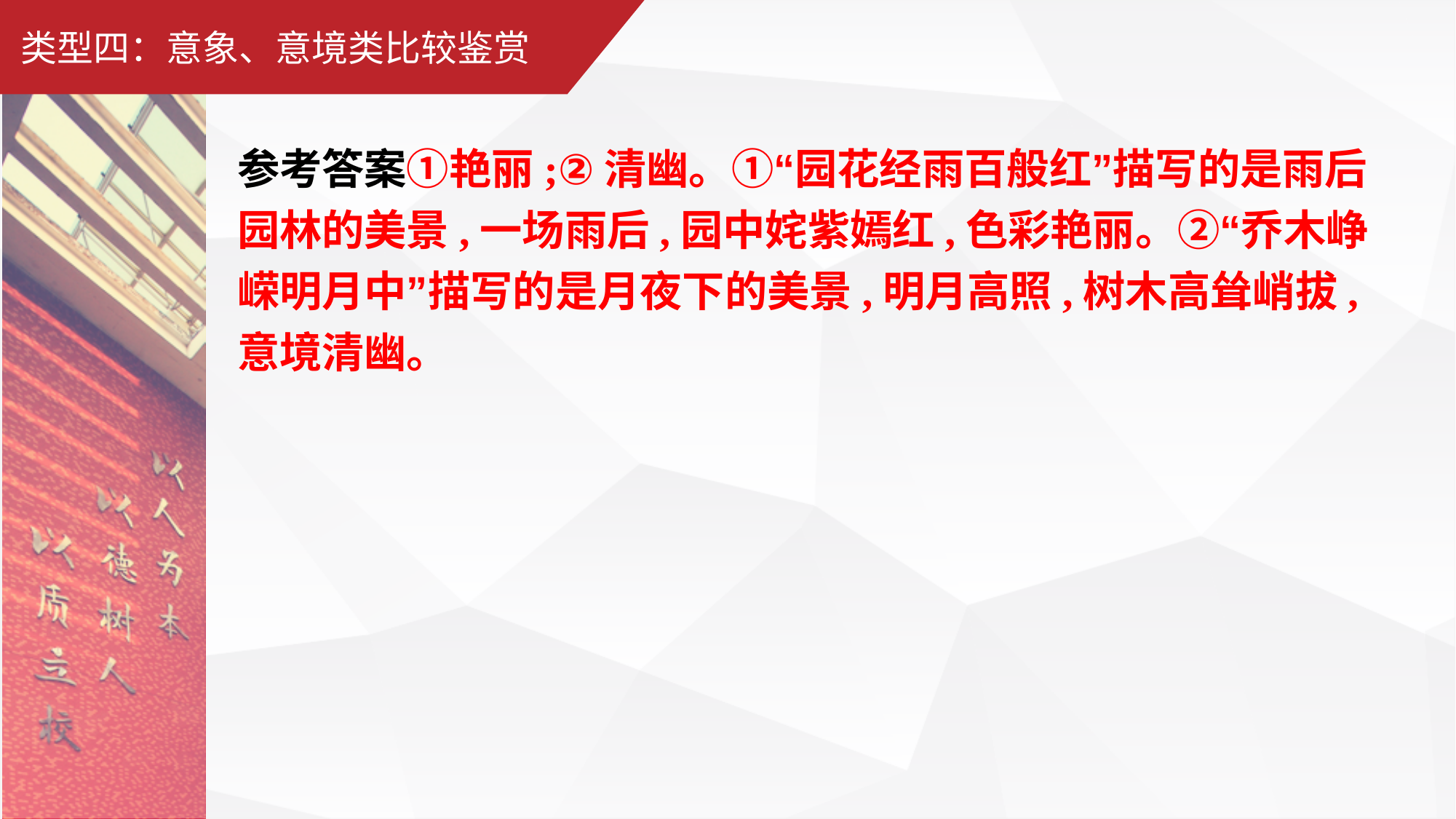

类型四：意象、意境类比较鉴赏
参考答案①艳丽;②清幽。①“园花经雨百般红”描写的是雨后园林的美景,一场雨后,园中姹紫嫣红,色彩艳丽。②“乔木峥嵘明月中”描写的是月夜下的美景,明月高照,树木高耸峭拔,意境清幽。